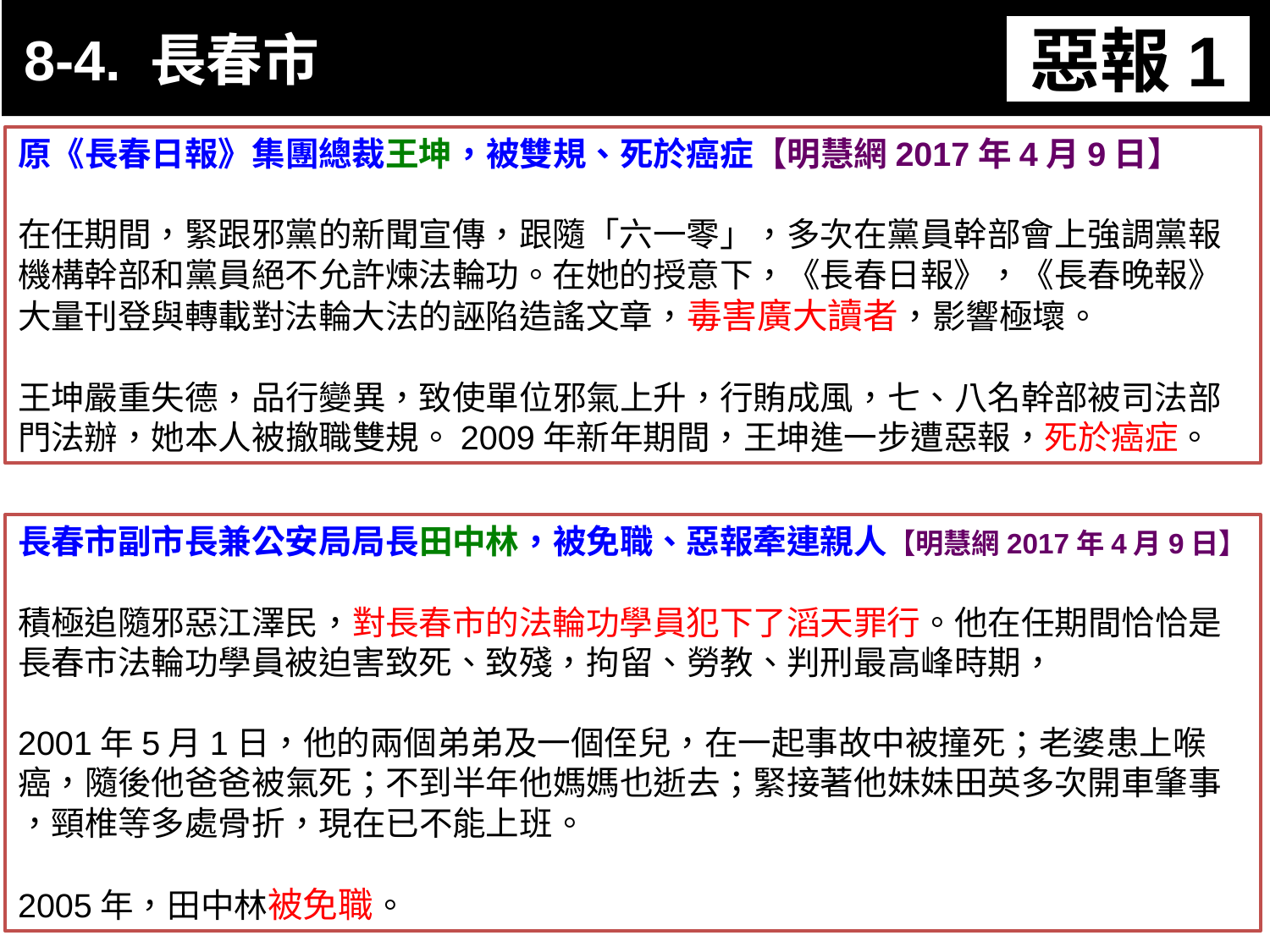

8-4. 長春市
惡報1

11-3. XX市官員惡報實例
原《長春日報》集團總裁王坤，被雙規、死於癌症【明慧網2017年4月9日】

在任期間，緊跟邪黨的新聞宣傳，跟隨「六一零」，多次在黨員幹部會上強調黨報機構幹部和黨員絕不允許煉法輪功。在她的授意下，《長春日報》，《長春晚報》大量刊登與轉載對法輪大法的誣陷造謠文章，毒害廣大讀者，影響極壞。

王坤嚴重失德，品行變異，致使單位邪氣上升，行賄成風，七、八名幹部被司法部門法辦，她本人被撤職雙規。2009年新年期間，王坤進一步遭惡報，死於癌症。
長春市副市長兼公安局局長田中林，被免職、惡報牽連親人【明慧網2017年4月9日】

積極追隨邪惡江澤民，對長春市的法輪功學員犯下了滔天罪行。他在任期間恰恰是長春市法輪功學員被迫害致死、致殘，拘留、勞教、判刑最高峰時期，

2001年5月1日，他的兩個弟弟及一個侄兒，在一起事故中被撞死；老婆患上喉癌，隨後他爸爸被氣死；不到半年他媽媽也逝去；緊接著他妹妹田英多次開車肇事
，頸椎等多處骨折，現在已不能上班。

2005年，田中林被免職。